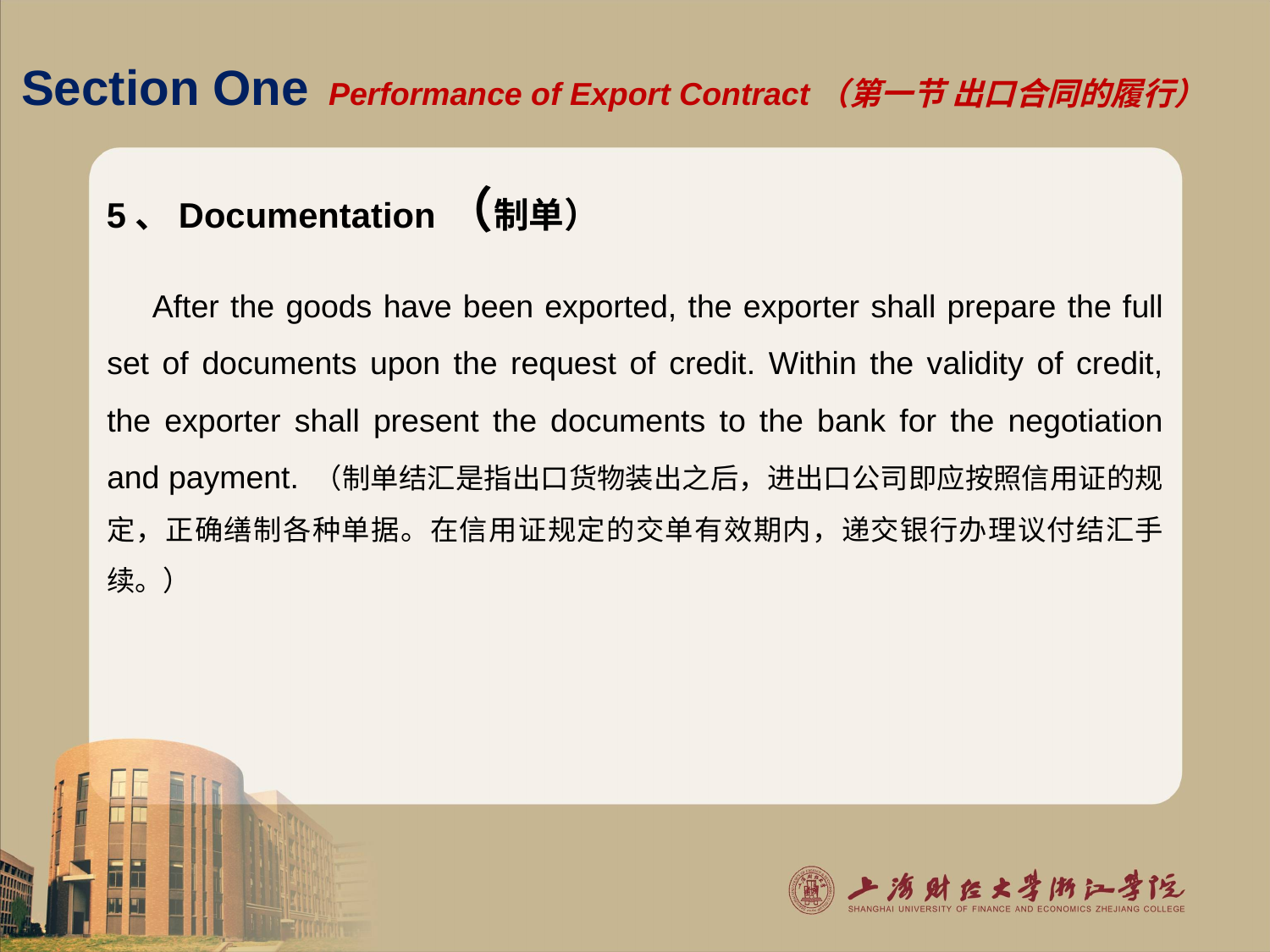

# Section One  Performance of Export Contract（第一节 出口合同的履行）
5、Documentation（制单）
    After the goods have been exported, the exporter shall prepare the full set of documents upon the request of credit. Within the validity of credit, the exporter shall present the documents to the bank for the negotiation and payment. （制单结汇是指出口货物装出之后，进出口公司即应按照信用证的规定，正确缮制各种单据。在信用证规定的交单有效期内，递交银行办理议付结汇手续。）